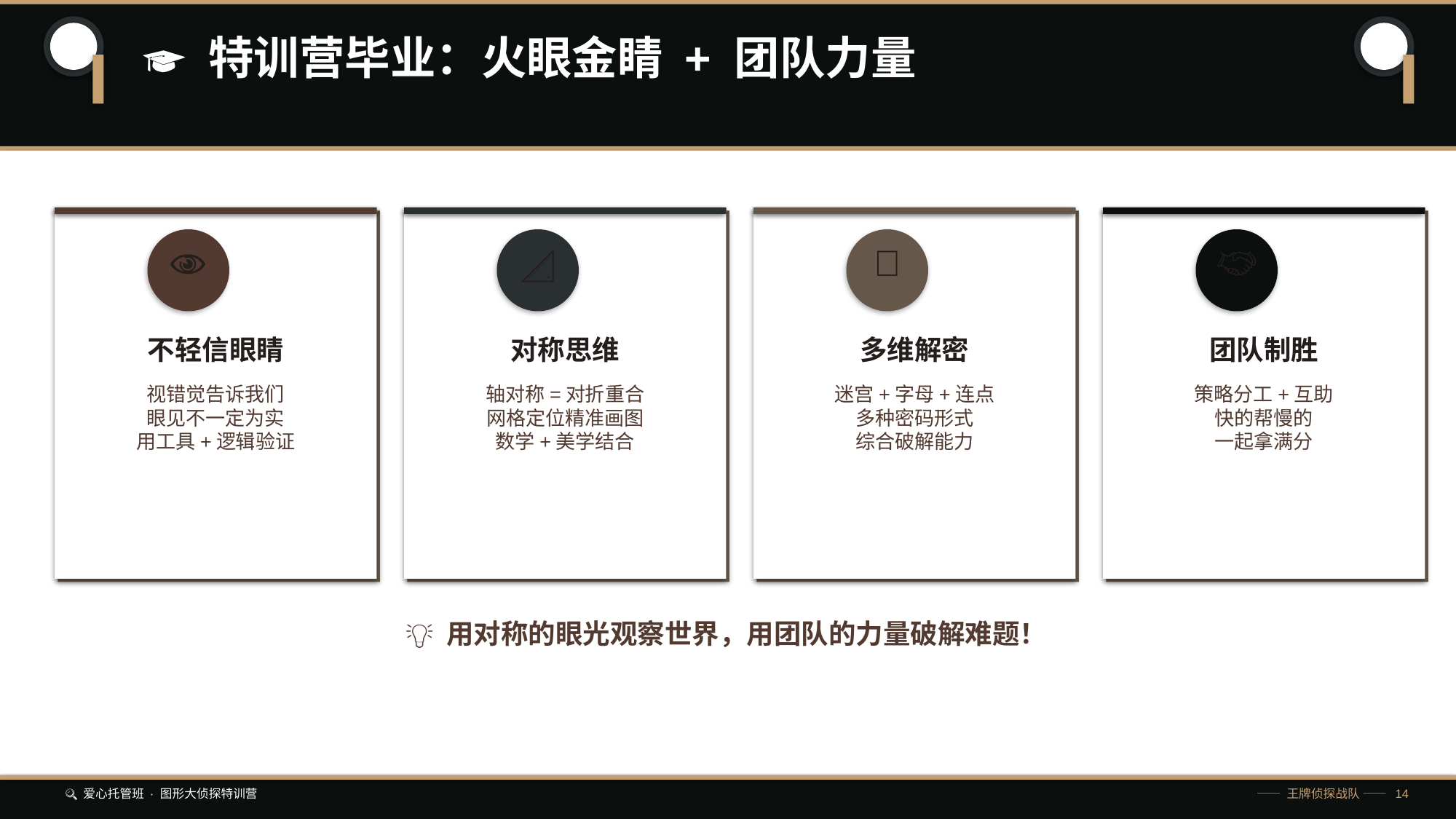

🎓 特训营毕业：火眼金睛 + 团队力量

👁️
📐
🧩
🤝
不轻信眼睛
对称思维
多维解密
团队制胜
视错觉告诉我们
眼见不一定为实
用工具+逻辑验证
轴对称=对折重合
网格定位精准画图
数学+美学结合
迷宫+字母+连点
多种密码形式
综合破解能力
策略分工+互助
快的帮慢的
一起拿满分
💡 用对称的眼光观察世界，用团队的力量破解难题！

🔍 爱心托管班 · 图形大侦探特训营
—— 王牌侦探战队 ——  14